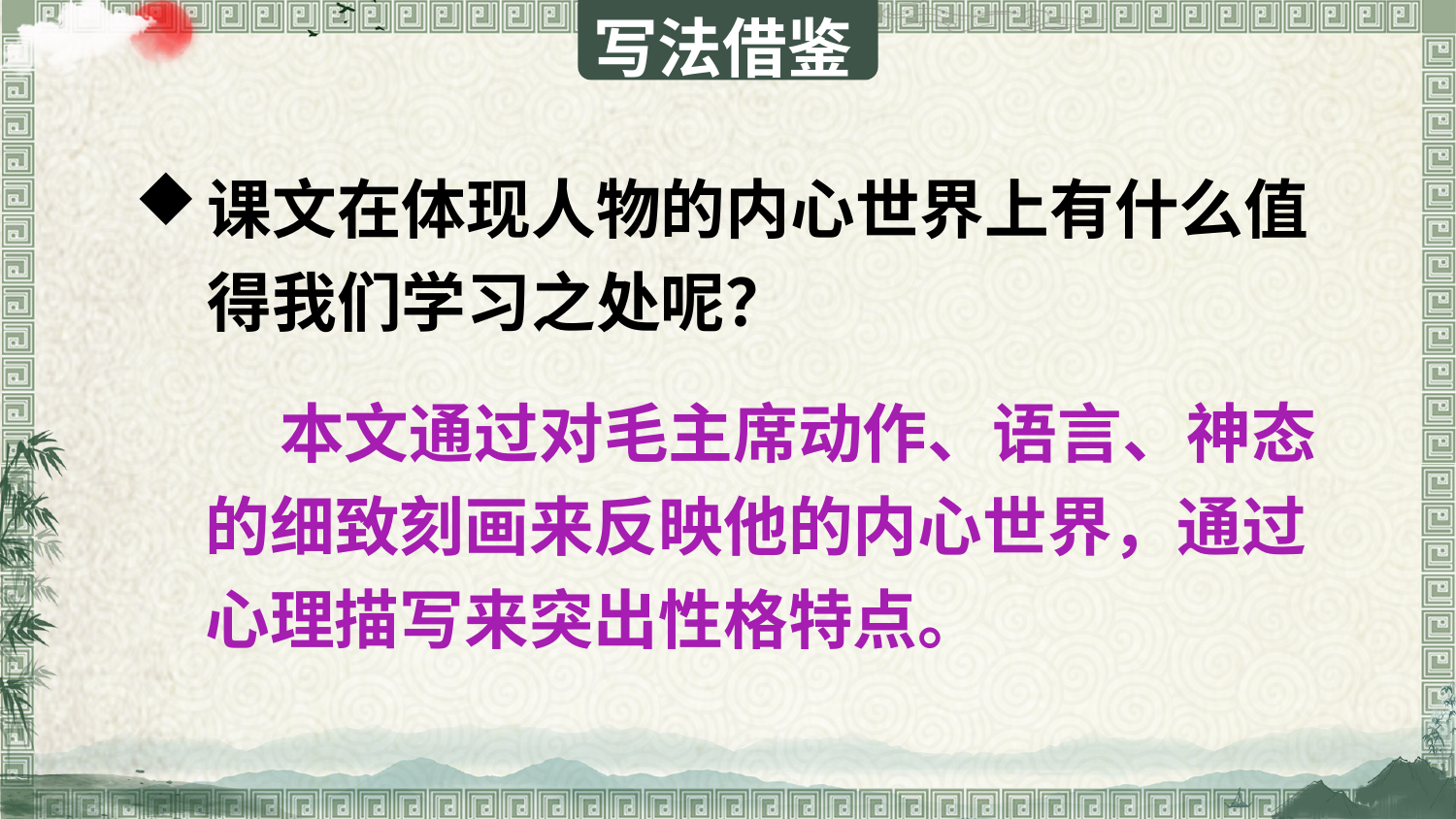

写法借鉴
课文在体现人物的内心世界上有什么值得我们学习之处呢？
    本文通过对毛主席动作、语言、神态的细致刻画来反映他的内心世界，通过心理描写来突出性格特点。